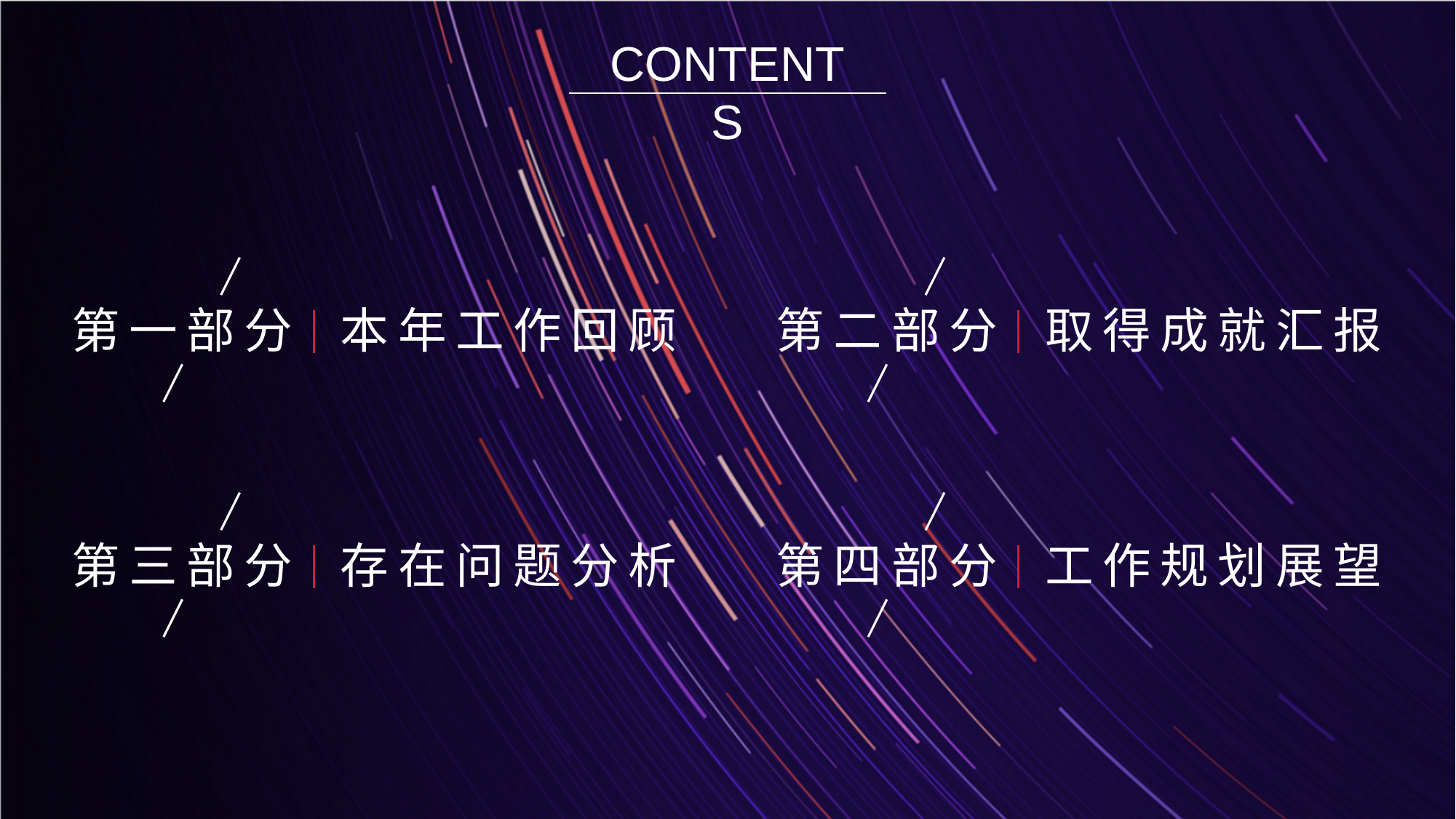

CONTENTS
本年工作回顾
取得成就汇报
第一部分
第二部分
存在问题分析
工作规划展望
第三部分
第四部分